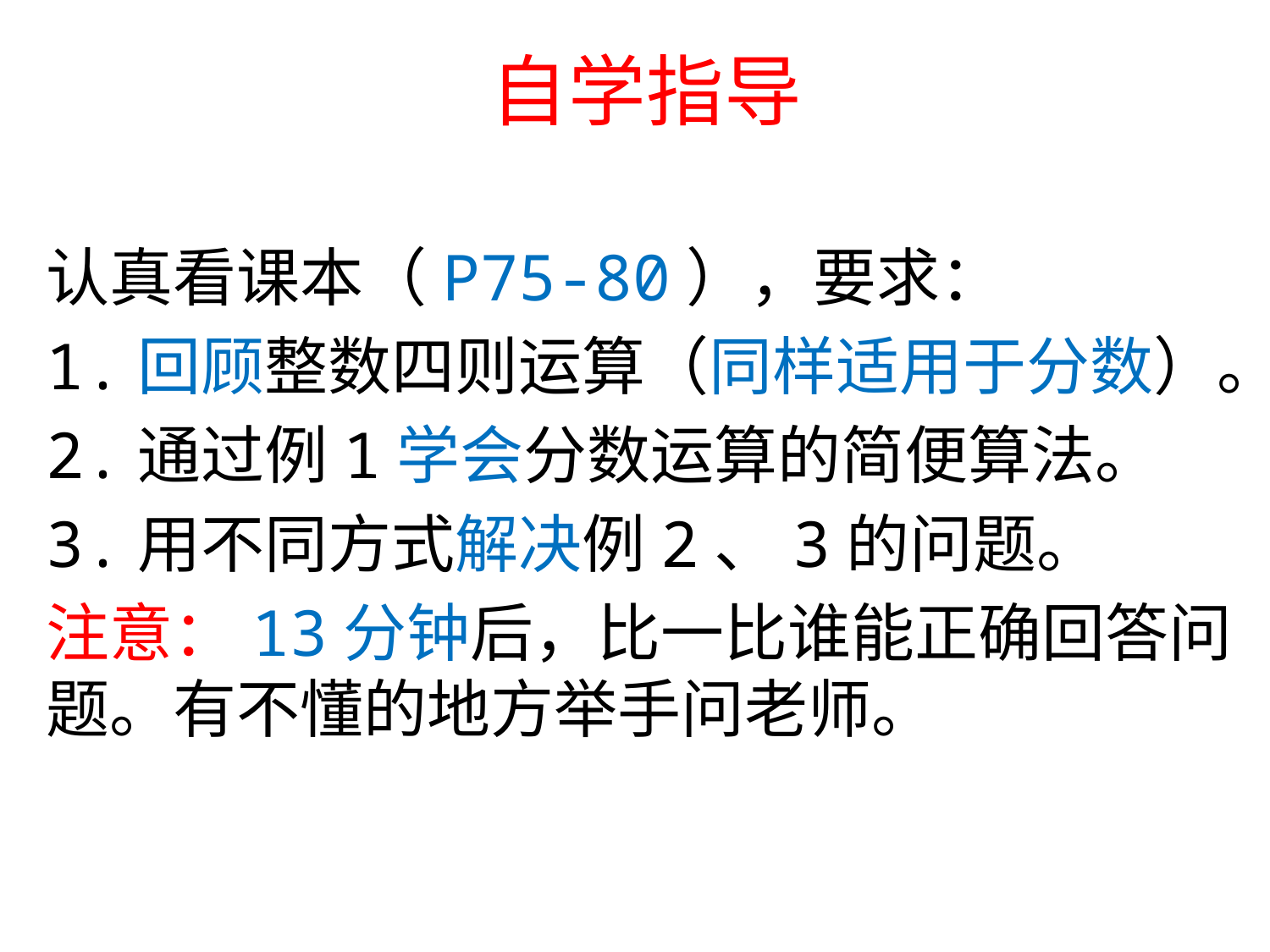

自学指导

认真看课本（P75-80），要求：
1.回顾整数四则运算（同样适用于分数）。
2.通过例1学会分数运算的简便算法。
3.用不同方式解决例2、3的问题。
注意：13分钟后，比一比谁能正确回答问题。有不懂的地方举手问老师。